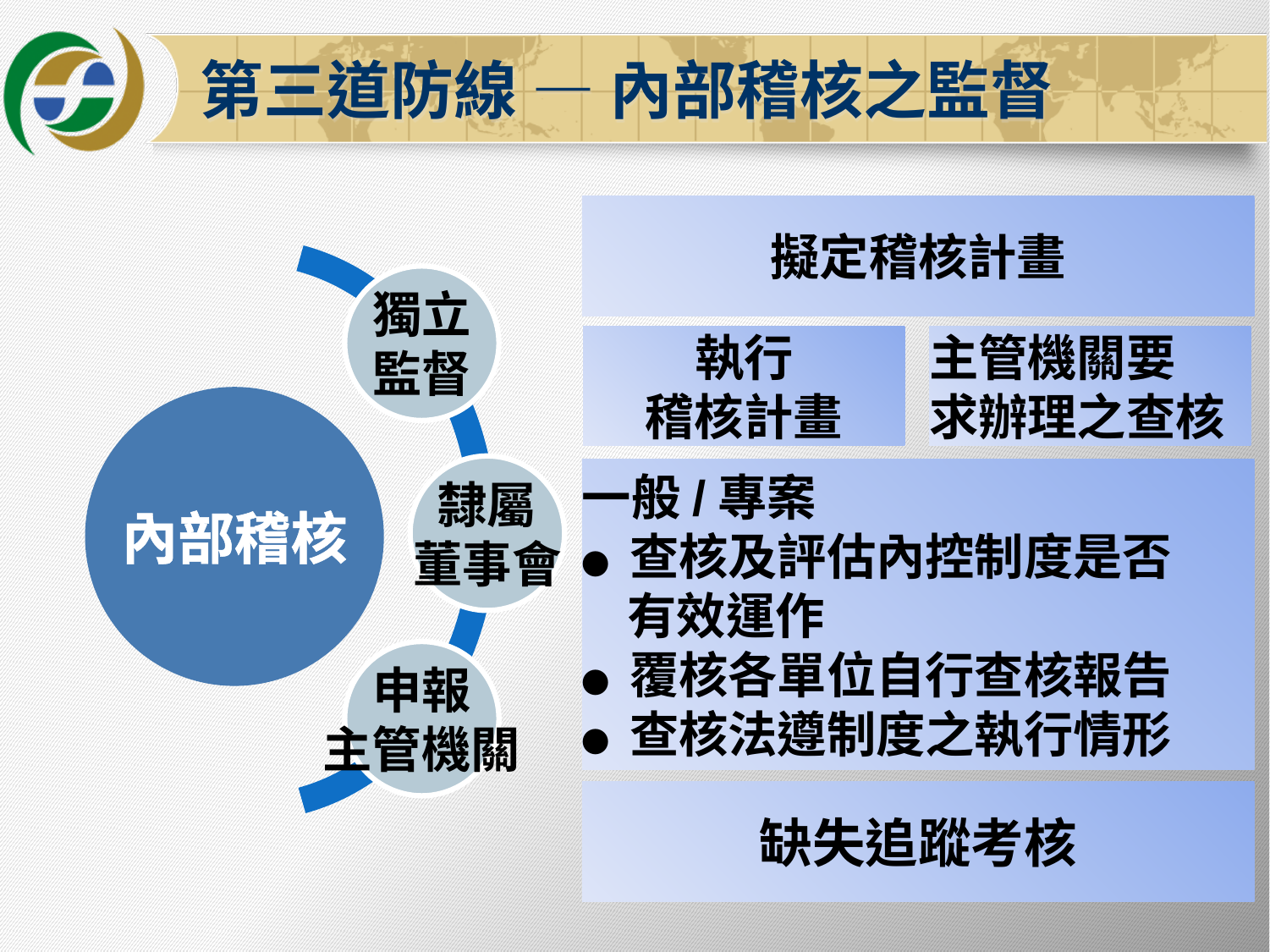

第三道防線 — 內部稽核之監督
擬定稽核計畫

獨立
監督
執行
稽核計畫
主管機關要
求辦理之查核
內部稽核
隸屬
董事會
一般/專案
●  查核及評估內控制度是否
   有效運作
●  覆核各單位自行查核報告
●  查核法遵制度之執行情形
申報
主管機關
缺失追蹤考核